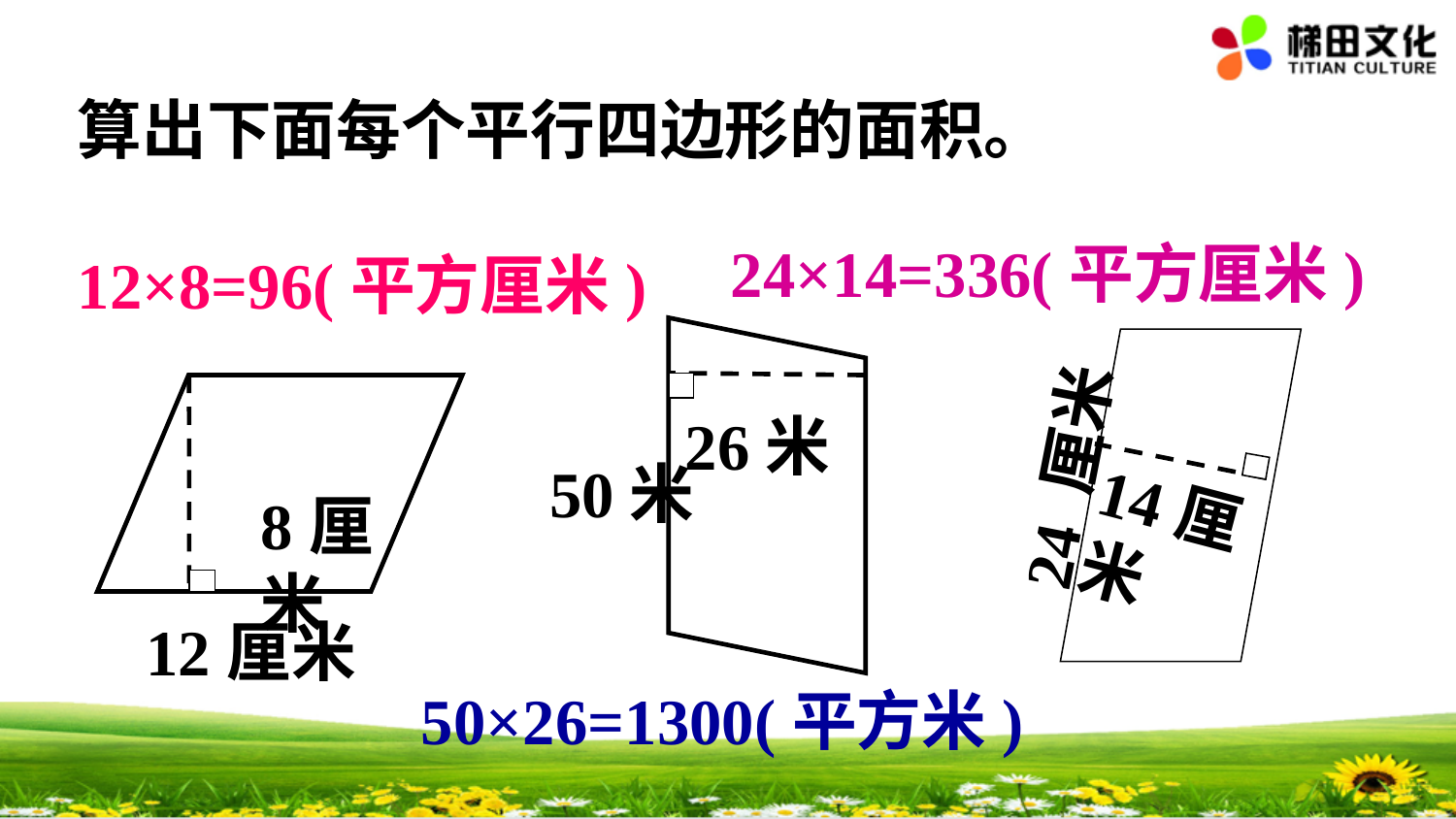

算出下面每个平行四边形的面积。
24×14=336(平方厘米)
12×8=96(平方厘米)

26米
24 厘米

50米

14厘米
8厘米

12厘米
50×26=1300(平方米)